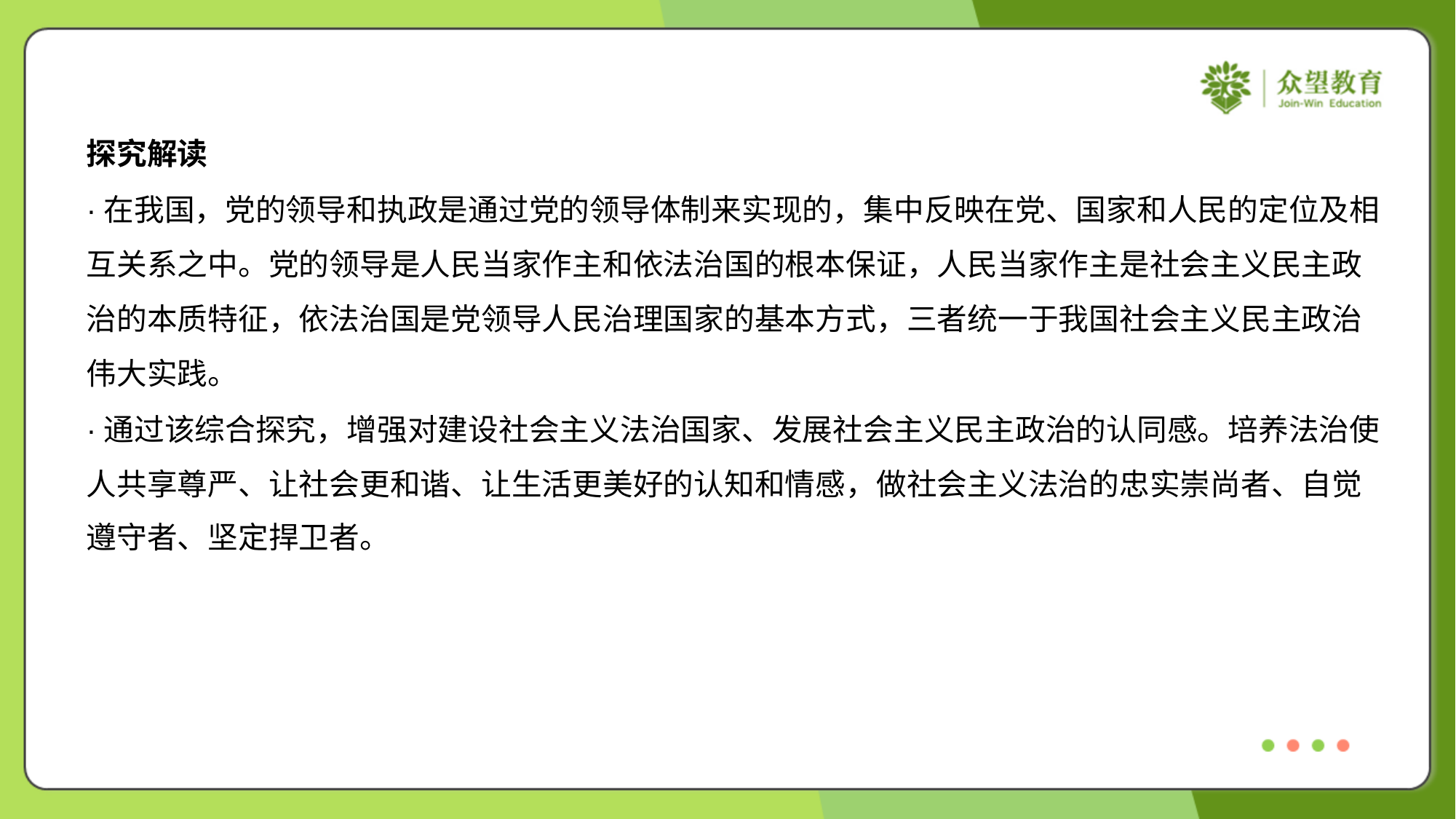

探究解读
·在我国，党的领导和执政是通过党的领导体制来实现的，集中反映在党、国家和人民的定位及相
互关系之中。党的领导是人民当家作主和依法治国的根本保证，人民当家作主是社会主义民主政
治的本质特征，依法治国是党领导人民治理国家的基本方式，三者统一于我国社会主义民主政治
伟大实践。
·通过该综合探究，增强对建设社会主义法治国家、发展社会主义民主政治的认同感。培养法治使
人共享尊严、让社会更和谐、让生活更美好的认知和情感，做社会主义法治的忠实崇尚者、自觉
遵守者、坚定捍卫者。